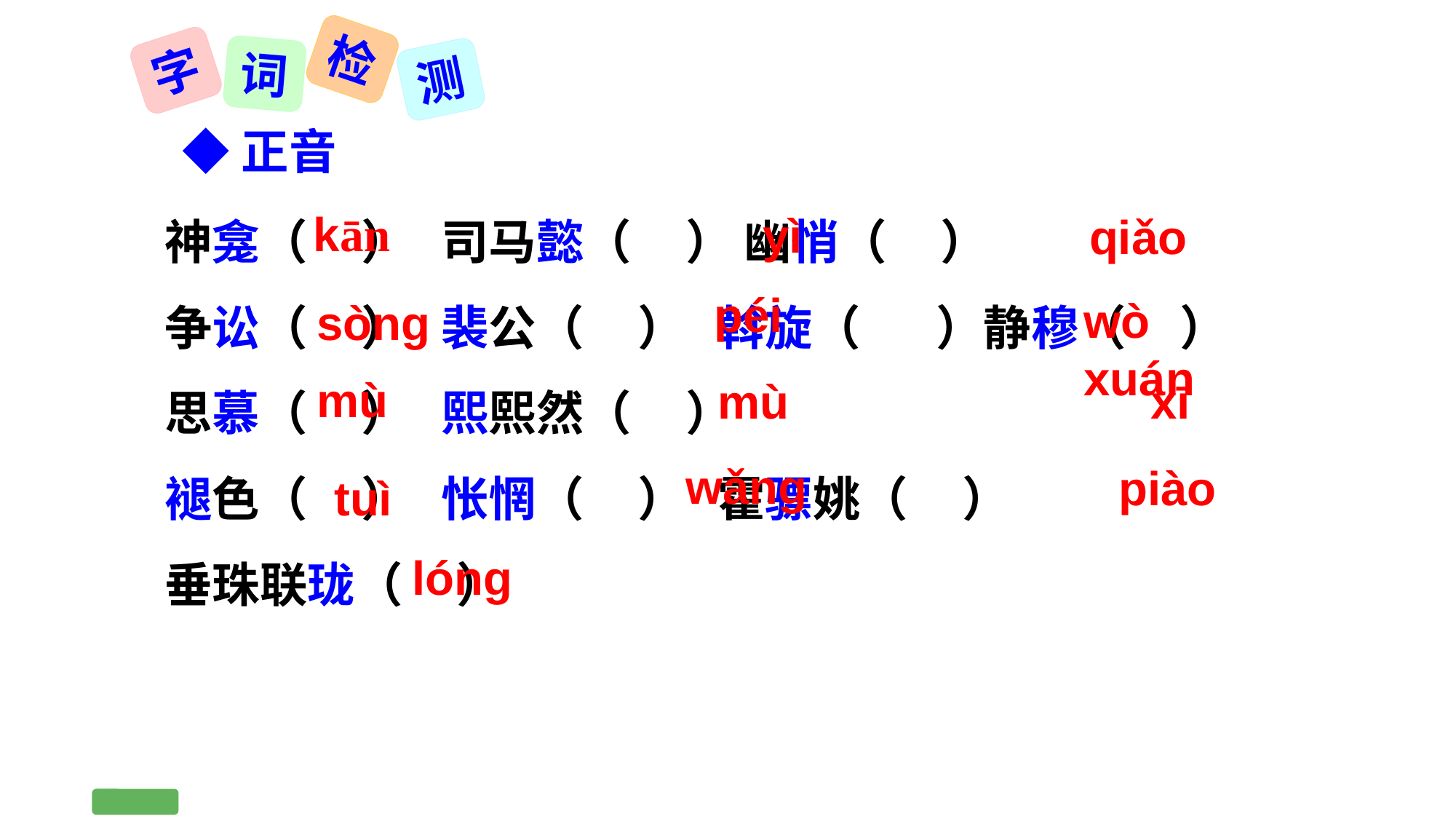

检
字
词
测
◆正音
神龛（     ）   司马懿（     ） 幽悄（     ）
争讼（     ）   裴公（     ）   斡旋（       ）静穆（     ）   思慕（     ）   熙熙然（     ）
褪色（     ）   怅惘（     ）   霍骠姚（     ）
垂珠联珑（     ）
kān
yì
qiǎo
状元成才路
状元成才路
状元成才路
状元成才路
状元成才路
状元成才路
状元成才路
状元成才路
状元成才路
状元成才路
状元成才路
状元成才路
状元成才路
状元成才路
状元成才路
状元成才路
péi
状元成才路
wò xuán
sònɡ
状元成才路
状元成才路
状元成才路
状元成才路
状元成才路
状元成才路
状元成才路
状元成才路
状元成才路
状元成才路
状元成才路
状元成才路
状元成才路
状元成才路
状元成才路
状元成才路
状元成才路
状元成才路
状元成才路
状元成才路
mù
状元成才路
mù
xī
状元成才路
状元成才路
状元成才路
状元成才路
状元成才路
状元成才路
状元成才路
状元成才路
状元成才路
状元成才路
状元成才路
状元成才路
状元成才路
状元成才路
状元成才路
状元成才路
状元成才路
状元成才路
状元成才路
状元成才路
状元成才路
状元成才路
状元成才路
状元成才路
 wǎnɡ
piào
状元成才路
状元成才路
状元成才路
状元成才路
tuì
状元成才路
状元成才路
状元成才路
状元成才路
状元成才路
状元成才路
状元成才路
状元成才路
状元成才路
状元成才路
状元成才路
状元成才路
状元成才路
状元成才路
状元成才路
状元成才路
状元成才路
状元成才路
状元成才路
状元成才路
状元成才路
状元成才路
lóng
状元成才路
状元成才路
状元成才路
状元成才路
状元成才路
状元成才路
状元成才路
状元成才路
状元成才路
状元成才路
状元成才路
状元成才路